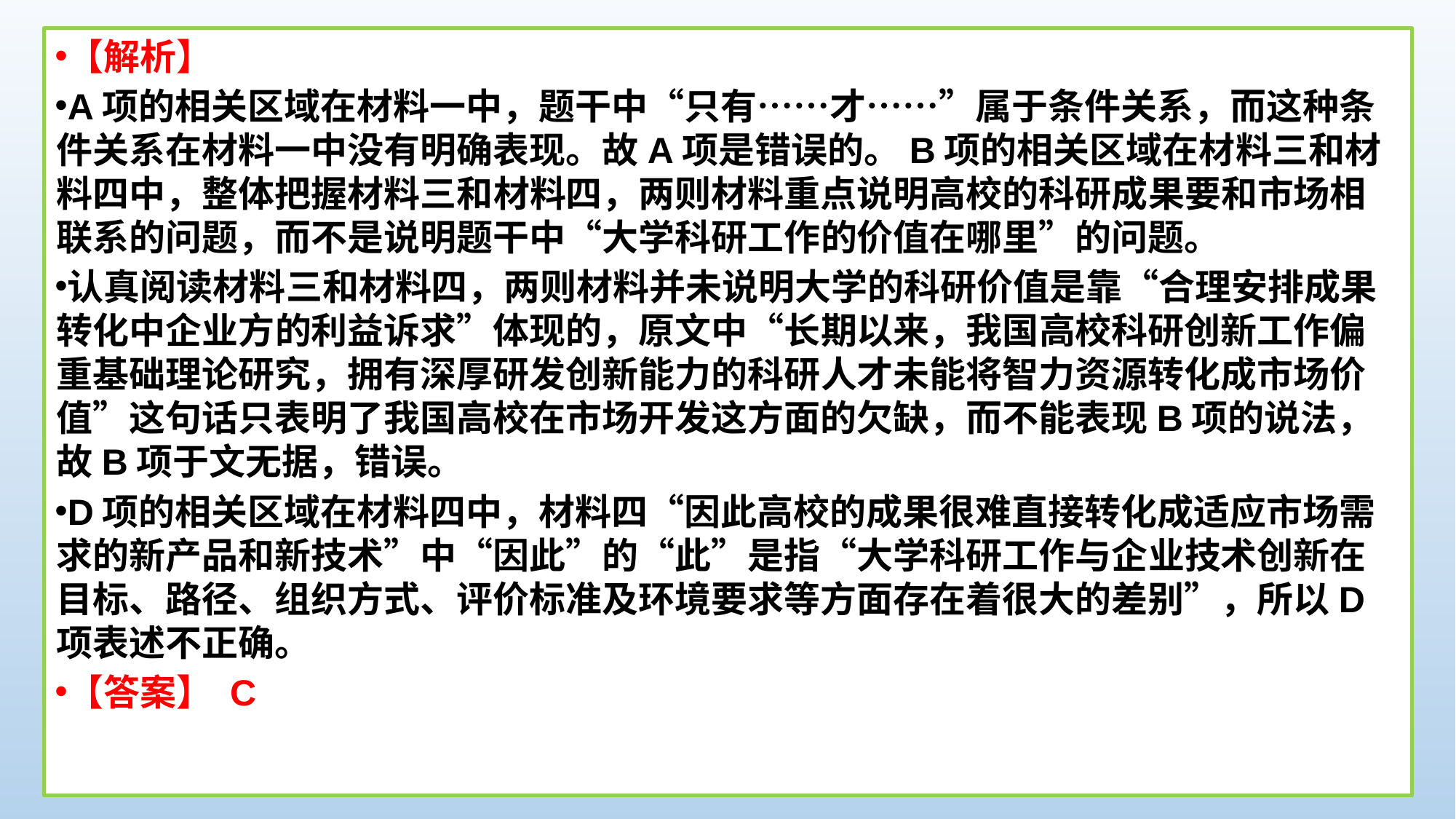

【解析】
A项的相关区域在材料一中，题干中“只有……才……”属于条件关系，而这种条件关系在材料一中没有明确表现。故A项是错误的。B项的相关区域在材料三和材料四中，整体把握材料三和材料四，两则材料重点说明高校的科研成果要和市场相联系的问题，而不是说明题干中“大学科研工作的价值在哪里”的问题。
认真阅读材料三和材料四，两则材料并未说明大学的科研价值是靠“合理安排成果转化中企业方的利益诉求”体现的，原文中“长期以来，我国高校科研创新工作偏重基础理论研究，拥有深厚研发创新能力的科研人才未能将智力资源转化成市场价值”这句话只表明了我国高校在市场开发这方面的欠缺，而不能表现B项的说法，故B项于文无据，错误。
D项的相关区域在材料四中，材料四“因此高校的成果很难直接转化成适应市场需求的新产品和新技术”中“因此”的“此”是指“大学科研工作与企业技术创新在目标、路径、组织方式、评价标准及环境要求等方面存在着很大的差别”，所以D项表述不正确。
【答案】 C